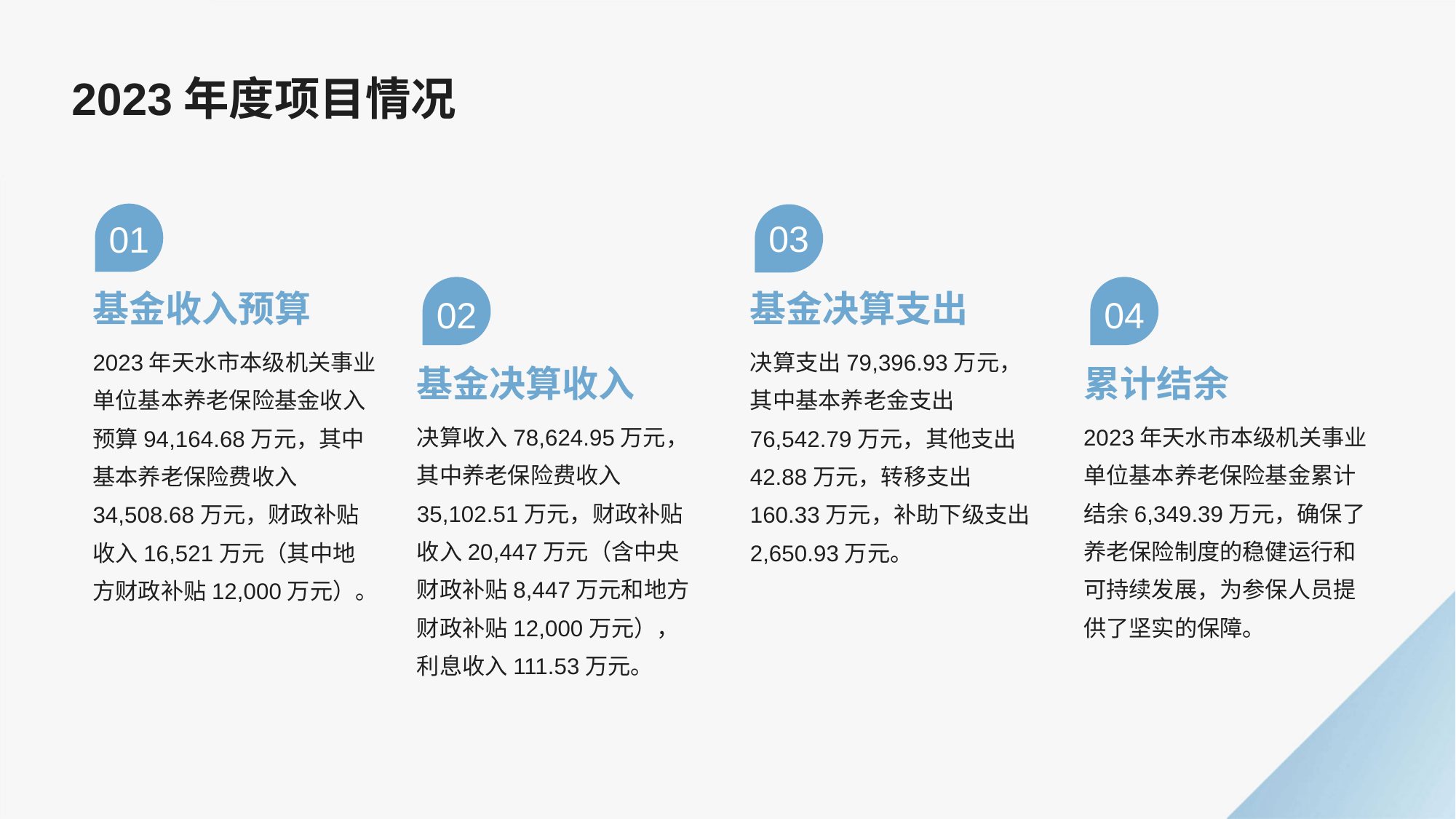

2023年度项目情况

03

01
基金收入预算
基金决算支出

02
04
2023年天水市本级机关事业单位基本养老保险基金收入预算94,164.68万元，其中基本养老保险费收入34,508.68万元，财政补贴收入16,521万元（其中地方财政补贴12,000万元）。
决算支出79,396.93万元，其中基本养老金支出76,542.79万元，其他支出42.88万元，转移支出160.33万元，补助下级支出2,650.93万元。
基金决算收入
累计结余
决算收入78,624.95万元，其中养老保险费收入35,102.51万元，财政补贴收入20,447万元（含中央财政补贴8,447万元和地方财政补贴12,000万元），利息收入111.53万元。
2023年天水市本级机关事业单位基本养老保险基金累计结余6,349.39万元，确保了养老保险制度的稳健运行和可持续发展，为参保人员提供了坚实的保障。